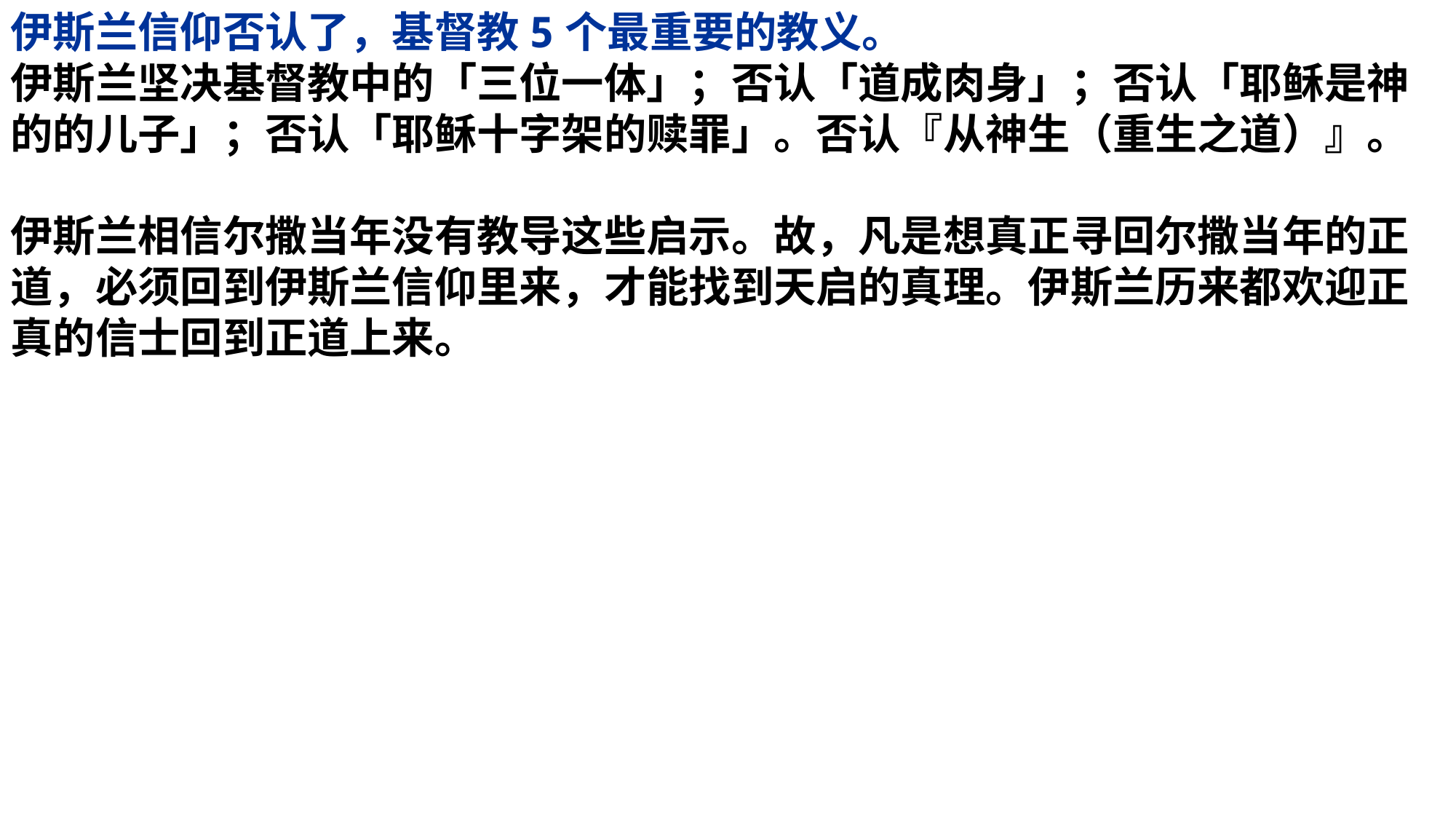

伊斯兰信仰否认了，基督教5个最重要的教义。
伊斯兰坚决基督教中的「三位一体」；否认「道成肉身」；否认「耶稣是神的的儿子」；否认「耶稣十字架的赎罪」。否认『从神生（重生之道）』。

伊斯兰相信尔撒当年没有教导这些启示。故，凡是想真正寻回尔撒当年的正道，必须回到伊斯兰信仰里来，才能找到天启的真理。伊斯兰历来都欢迎正真的信士回到正道上来。